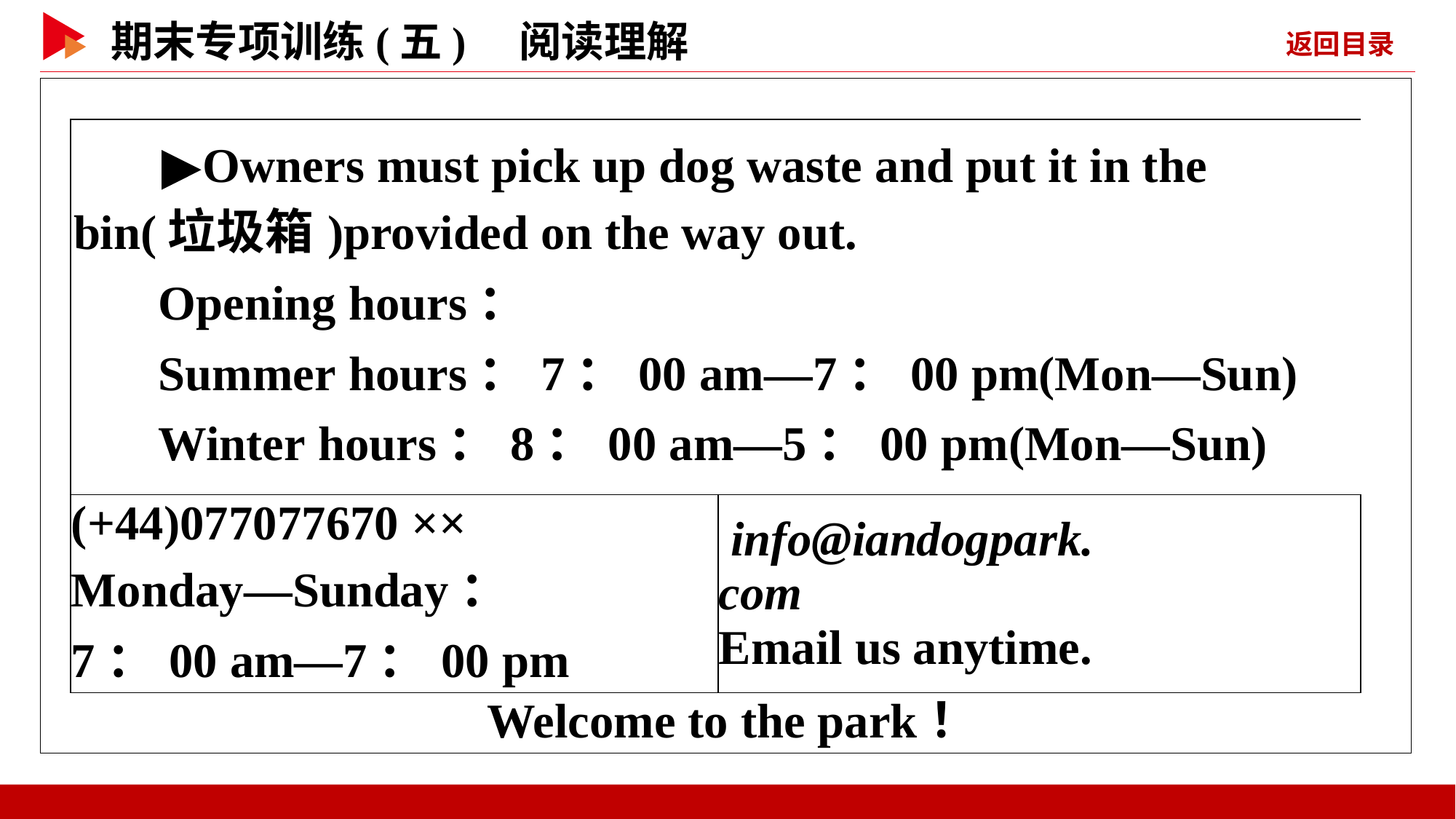

Welcome to the park！
| ▶Owners must pick up dog waste and put it in the bin(垃圾箱)provided on the way out. Opening hours： Summer hours：7：00 am—7：00 pm(Mon—Sun) Winter hours：8：00 am—5：00 pm(Mon—Sun) |  |
| --- | --- |
| (+44)077077670 ×× Monday—Sunday： 7：00 am—7：00 pm | info@iandogpark. com Email us anytime. |